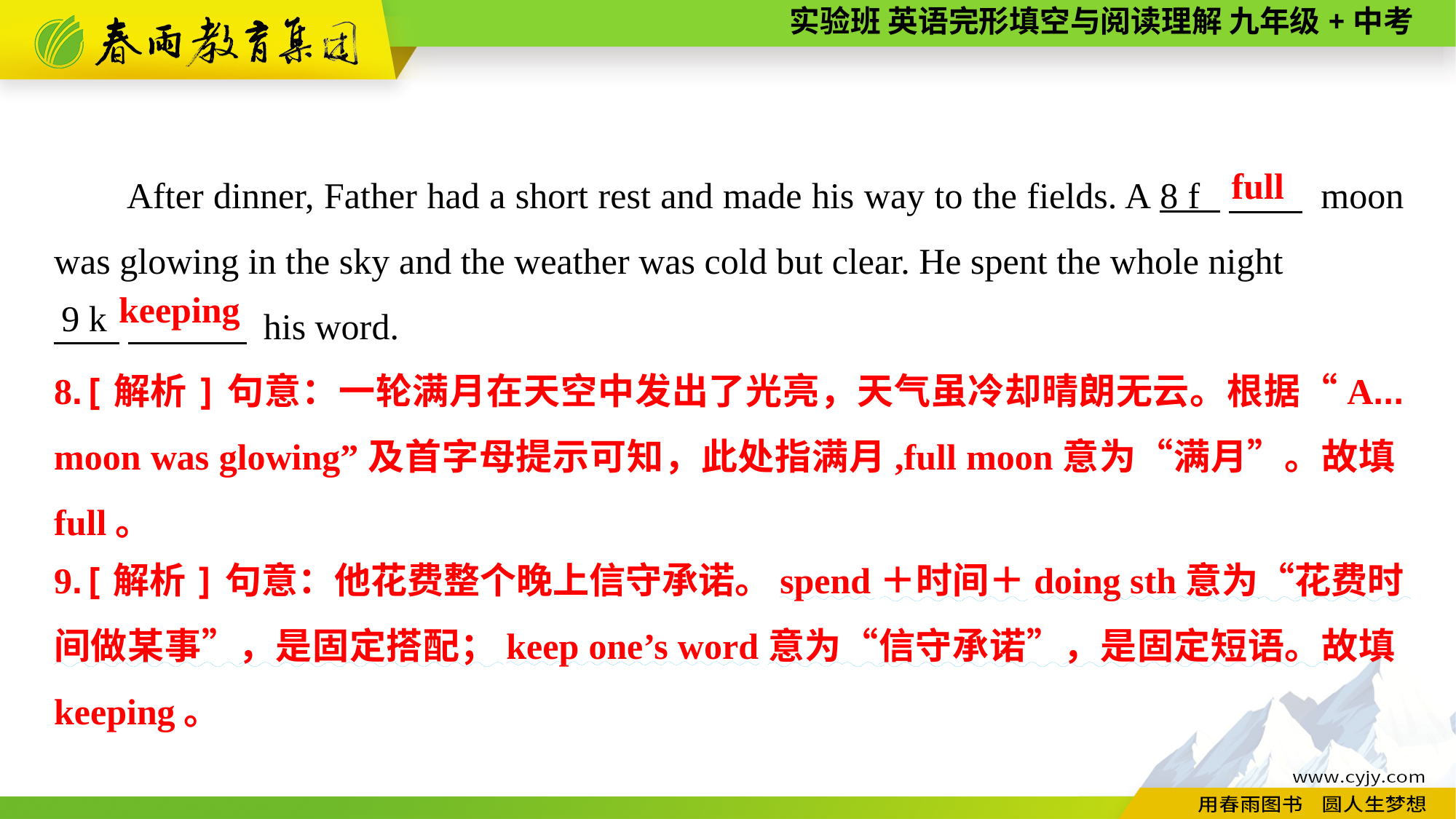

After dinner, Father had a short rest and made his way to the fields. A 8 f  　　 moon was glowing in the sky and the weather was cold but clear. He spent the whole night
        　           his word.
full
keeping
9 k
8.[解析]句意：一轮满月在天空中发出了光亮，天气虽冷却晴朗无云。根据“A... moon was glowing”及首字母提示可知，此处指满月,full moon意为“满月”。故填full。
9.[解析]句意：他花费整个晚上信守承诺。spend＋时间＋doing sth意为“花费时间做某事”，是固定搭配；keep one’s word意为“信守承诺”，是固定短语。故填keeping。